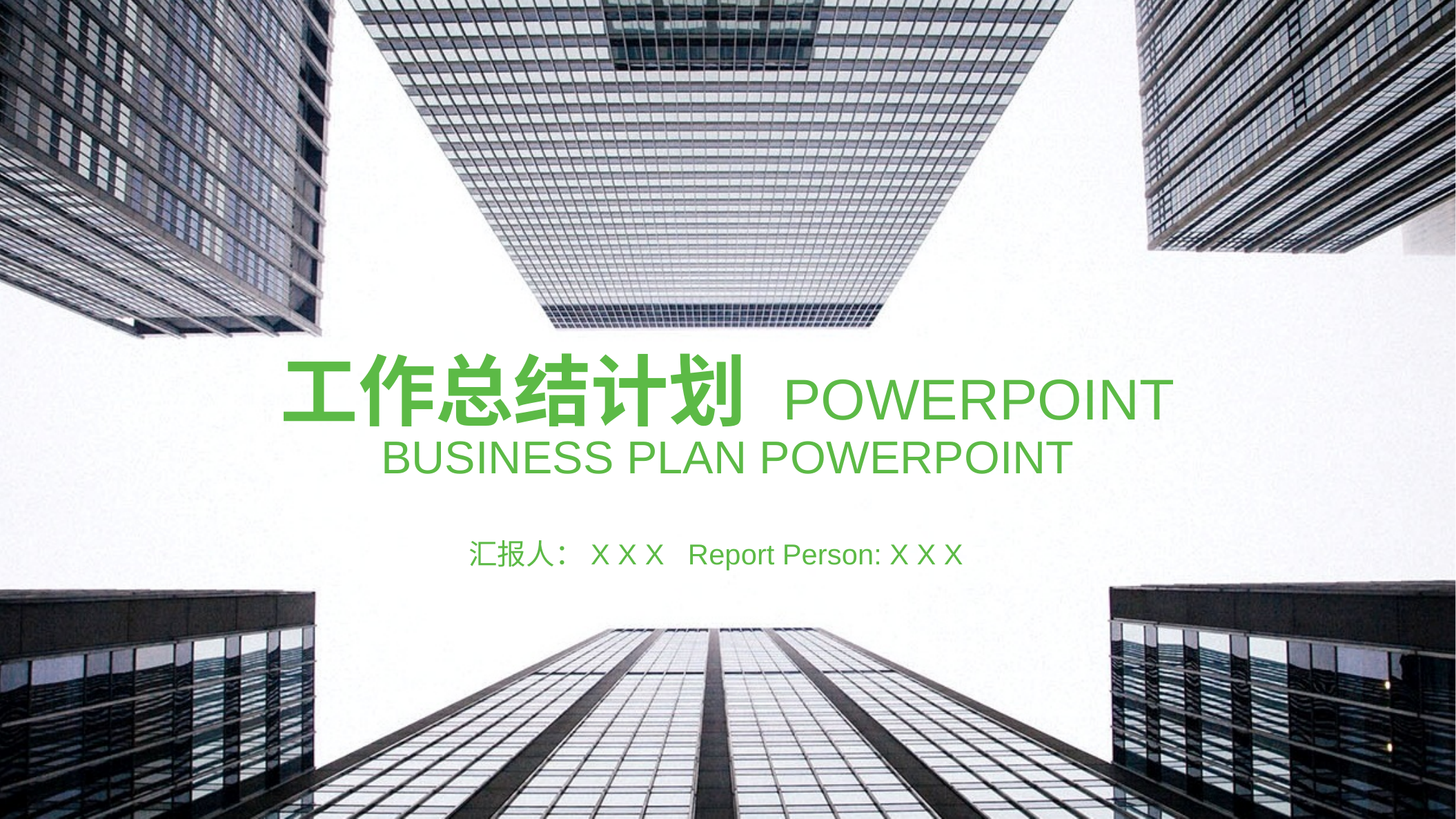

工作总结计划 POWERPOINT
BUSINESS PLAN POWERPOINT
汇报人：X X X   Report Person: X X X